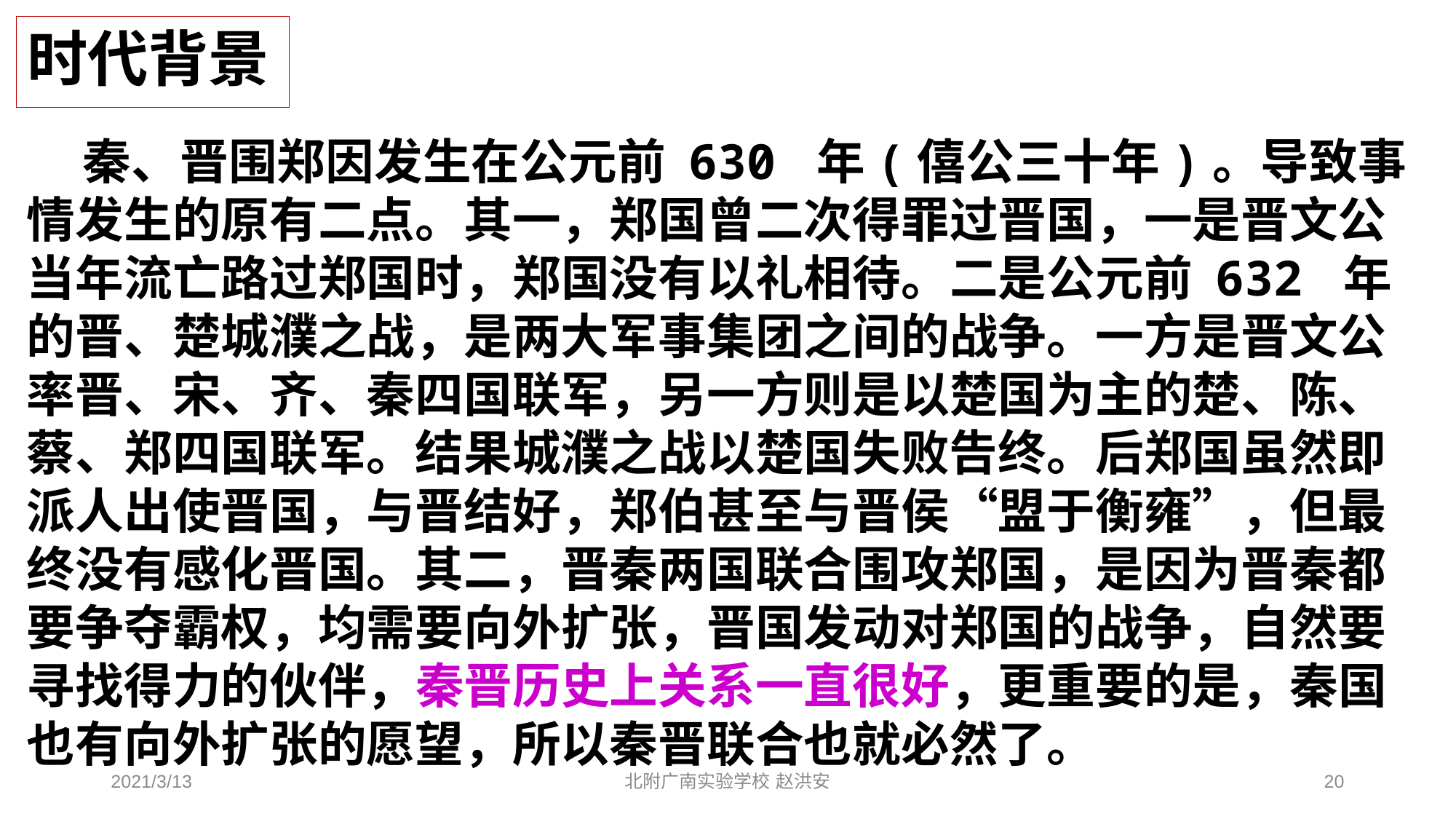

时代背景
    秦、晋围郑因发生在公元前 630 年(僖公三十年)。导致事情发生的原有二点。其一，郑国曾二次得罪过晋国，一是晋文公当年流亡路过郑国时，郑国没有以礼相待。二是公元前 632 年的晋、楚城濮之战，是两大军事集团之间的战争。一方是晋文公率晋、宋、齐、秦四国联军，另一方则是以楚国为主的楚、陈、蔡、郑四国联军。结果城濮之战以楚国失败告终。后郑国虽然即派人出使晋国，与晋结好，郑伯甚至与晋侯“盟于衡雍”，但最终没有感化晋国。其二，晋秦两国联合围攻郑国，是因为晋秦都要争夺霸权，均需要向外扩张，晋国发动对郑国的战争，自然要寻找得力的伙伴，秦晋历史上关系一直很好，更重要的是，秦国也有向外扩张的愿望，所以秦晋联合也就必然了。
2021/3/13
北附广南实验学校 赵洪安
20